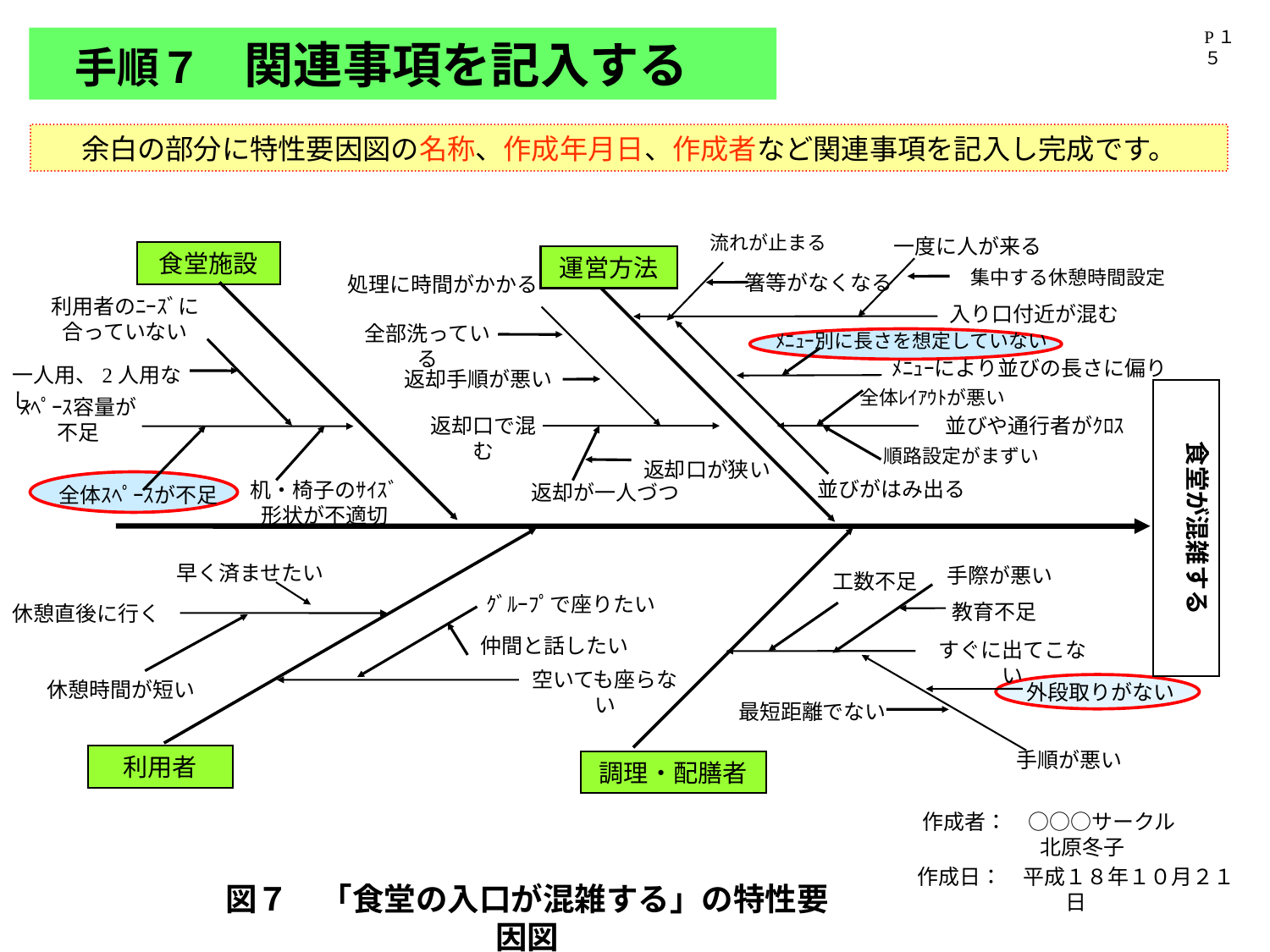

P１５
手順７　関連事項を記入する
余白の部分に特性要因図の名称、作成年月日、作成者など関連事項を記入し完成です。
流れが止まる
一度に人が来る
食堂施設
運営方法

集中する休憩時間設定

箸等がなくなる
処理に時間がかかる

利用者のﾆｰｽﾞに合っていない
入り口付近が混む

全部洗っている

ﾒﾆｭｰ別に長さを想定していない

ﾒﾆｭｰにより並びの長さに偏り
一人用、2人用なし
返却手順が悪い

全体ﾚｲｱｳﾄが悪い
食堂が混雑する
ｽﾍﾟｰｽ容量が不足

返却口で混む
並びや通行者がｸﾛｽ

順路設定がまずい
返却口が狭い

並びがはみ出る
机・椅子のｻｲｽﾞ形状が不適切

返却が一人づつ
全体ｽﾍﾟｰｽが不足

早く済ませたい
手際が悪い
工数不足

ｸﾞﾙｰﾌﾟで座りたい
教育不足
休憩直後に行く

仲間と話したい
すぐに出てこない

空いても座らない
休憩時間が短い
外段取りがない

最短距離でない

手順が悪い
利用者
調理・配膳者
作成者：　○○○サークル
北原冬子
作成日：　平成１８年１０月２１日
図７　「食堂の入口が混雑する」の特性要因図